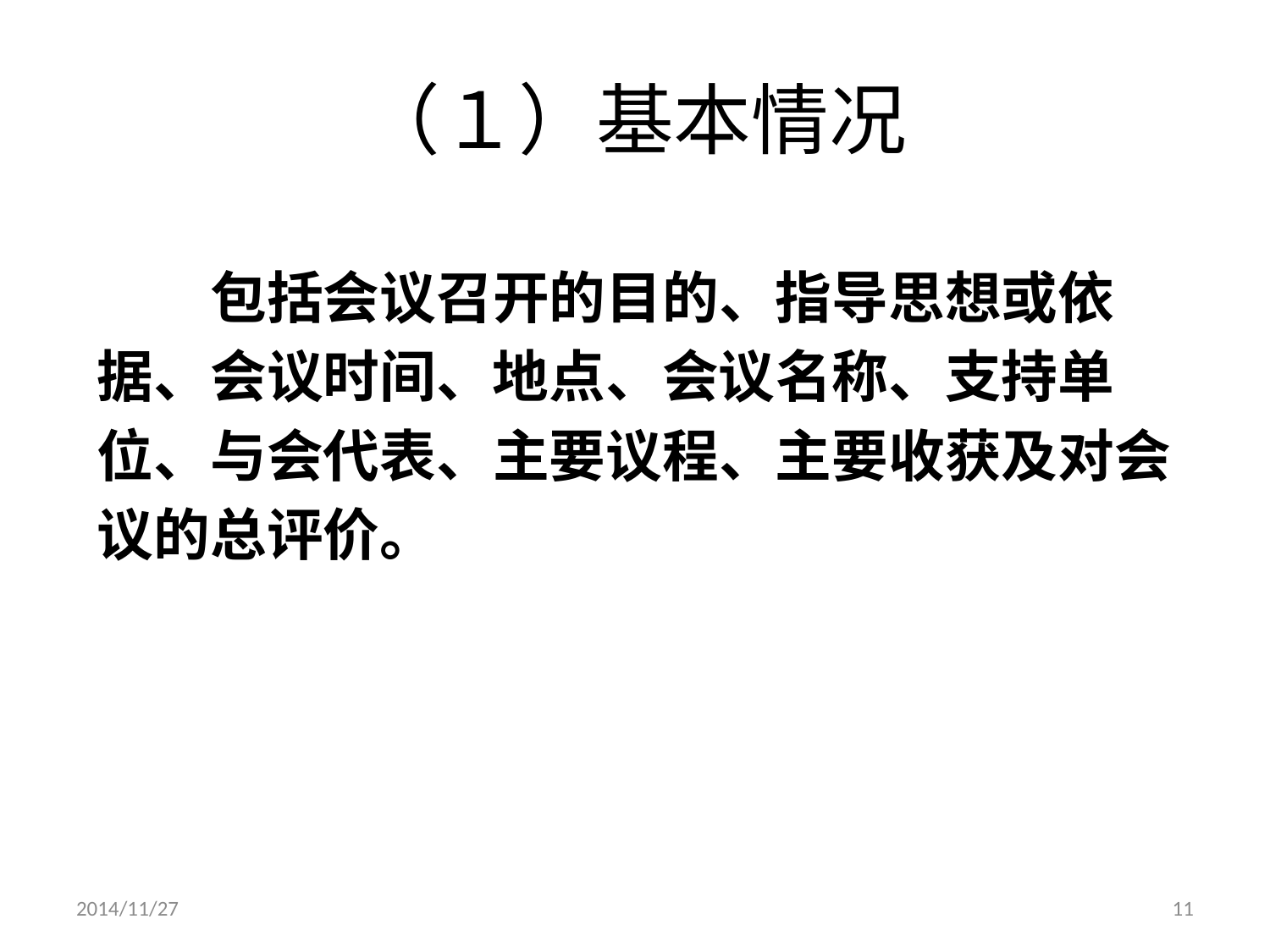

# （１）基本情况
　　包括会议召开的目的、指导思想或依
据、会议时间、地点、会议名称、支持单
位、与会代表、主要议程、主要收获及对会
议的总评价。
2014/11/27
11